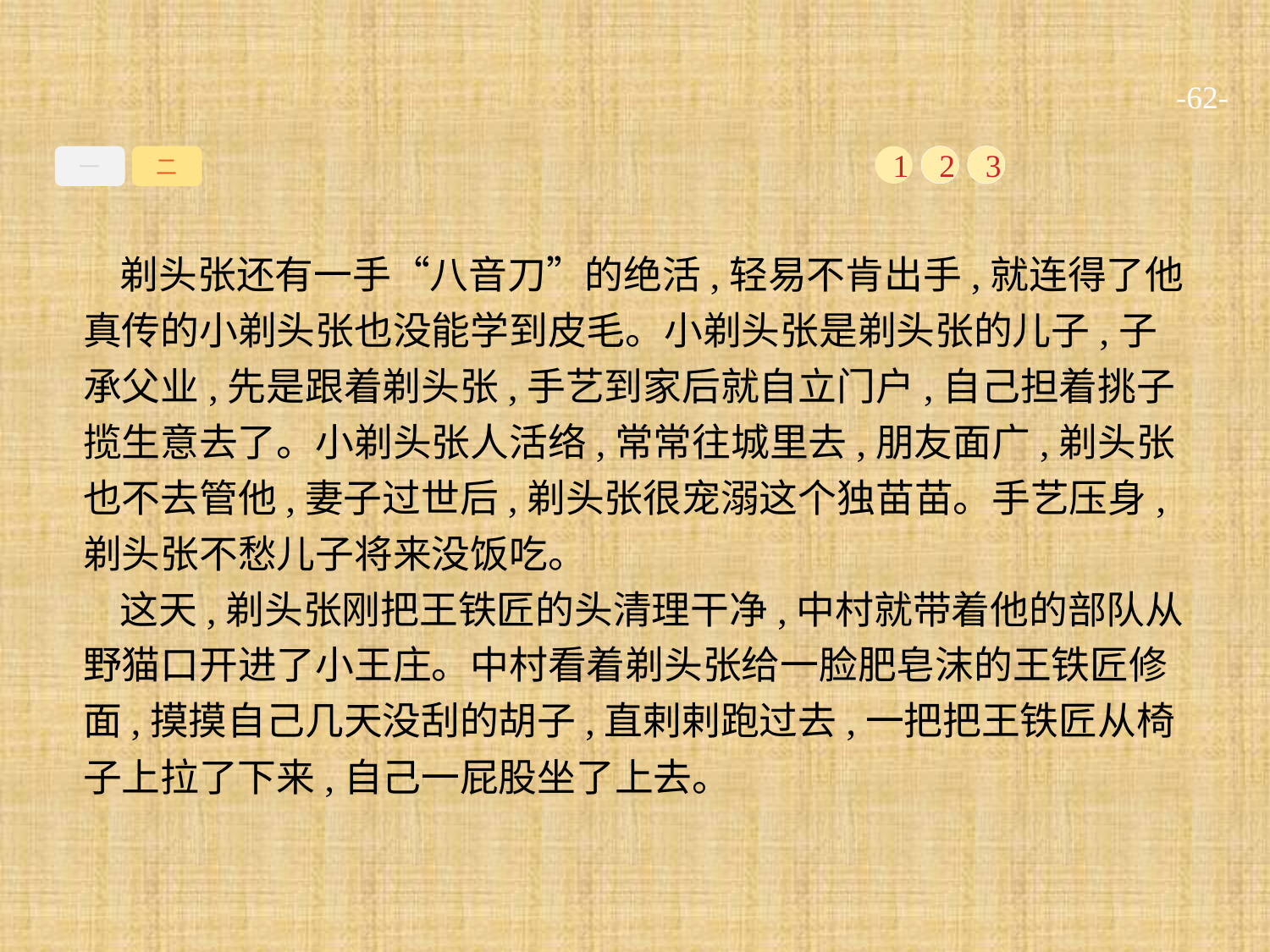

-62-
一
二
1
2
3
剃头张还有一手“八音刀”的绝活,轻易不肯出手,就连得了他真传的小剃头张也没能学到皮毛。小剃头张是剃头张的儿子,子承父业,先是跟着剃头张,手艺到家后就自立门户,自己担着挑子揽生意去了。小剃头张人活络,常常往城里去,朋友面广,剃头张也不去管他,妻子过世后,剃头张很宠溺这个独苗苗。手艺压身,剃头张不愁儿子将来没饭吃。
这天,剃头张刚把王铁匠的头清理干净,中村就带着他的部队从野猫口开进了小王庄。中村看着剃头张给一脸肥皂沫的王铁匠修面,摸摸自己几天没刮的胡子,直剌剌跑过去,一把把王铁匠从椅子上拉了下来,自己一屁股坐了上去。